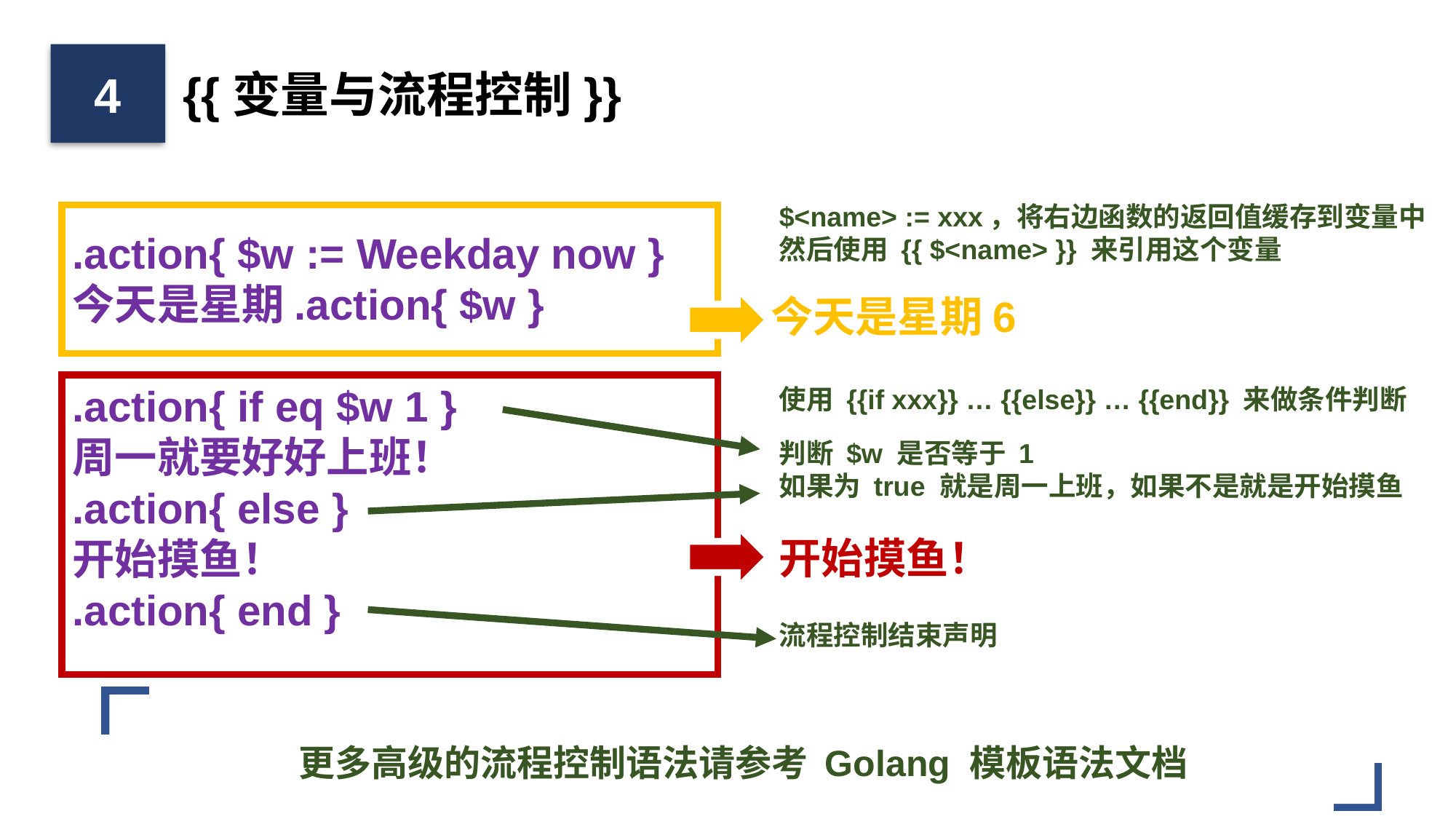

4
{{变量与流程控制}}
$<name> := xxx，将右边函数的返回值缓存到变量中
然后使用 {{ $<name> }} 来引用这个变量

.action{ $w := Weekday now }
今天是星期.action{ $w }

.action{ if eq $w 1 }
周一就要好好上班！
.action{ else }
开始摸鱼！
.action{ end }
今天是星期6

使用 {{if xxx}} … {{else}} … {{end}} 来做条件判断
判断 $w 是否等于 1
如果为 true 就是周一上班，如果不是就是开始摸鱼

开始摸鱼！
流程控制结束声明

更多高级的流程控制语法请参考 Golang 模板语法文档